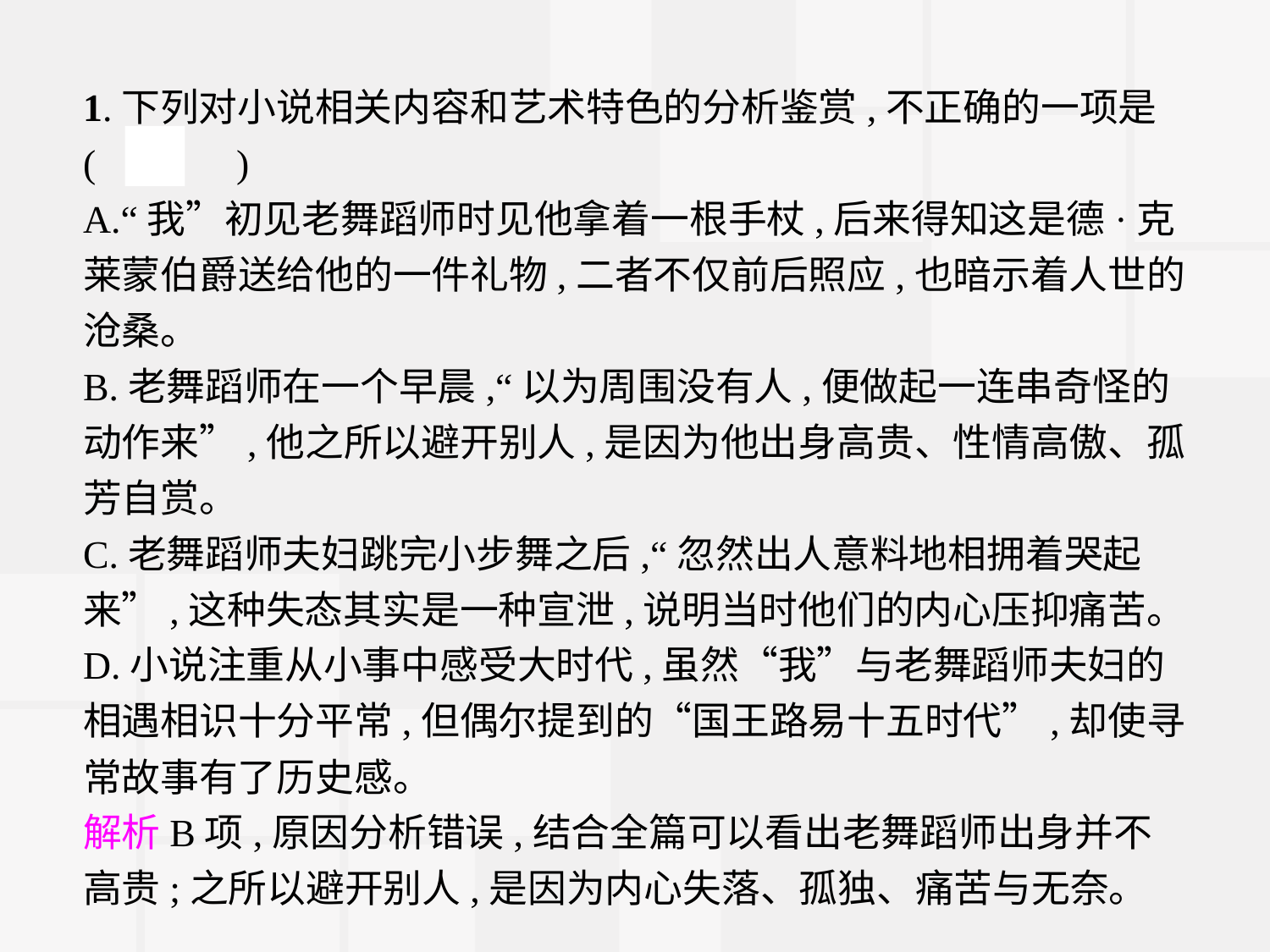

1.下列对小说相关内容和艺术特色的分析鉴赏,不正确的一项是(　B　)
A.“我”初见老舞蹈师时见他拿着一根手杖,后来得知这是德·克莱蒙伯爵送给他的一件礼物,二者不仅前后照应,也暗示着人世的沧桑。
B.老舞蹈师在一个早晨,“以为周围没有人,便做起一连串奇怪的动作来”,他之所以避开别人,是因为他出身高贵、性情高傲、孤芳自赏。
C.老舞蹈师夫妇跳完小步舞之后,“忽然出人意料地相拥着哭起来”,这种失态其实是一种宣泄,说明当时他们的内心压抑痛苦。
D.小说注重从小事中感受大时代,虽然“我”与老舞蹈师夫妇的相遇相识十分平常,但偶尔提到的“国王路易十五时代”,却使寻常故事有了历史感。
解析B项,原因分析错误,结合全篇可以看出老舞蹈师出身并不高贵;之所以避开别人,是因为内心失落、孤独、痛苦与无奈。